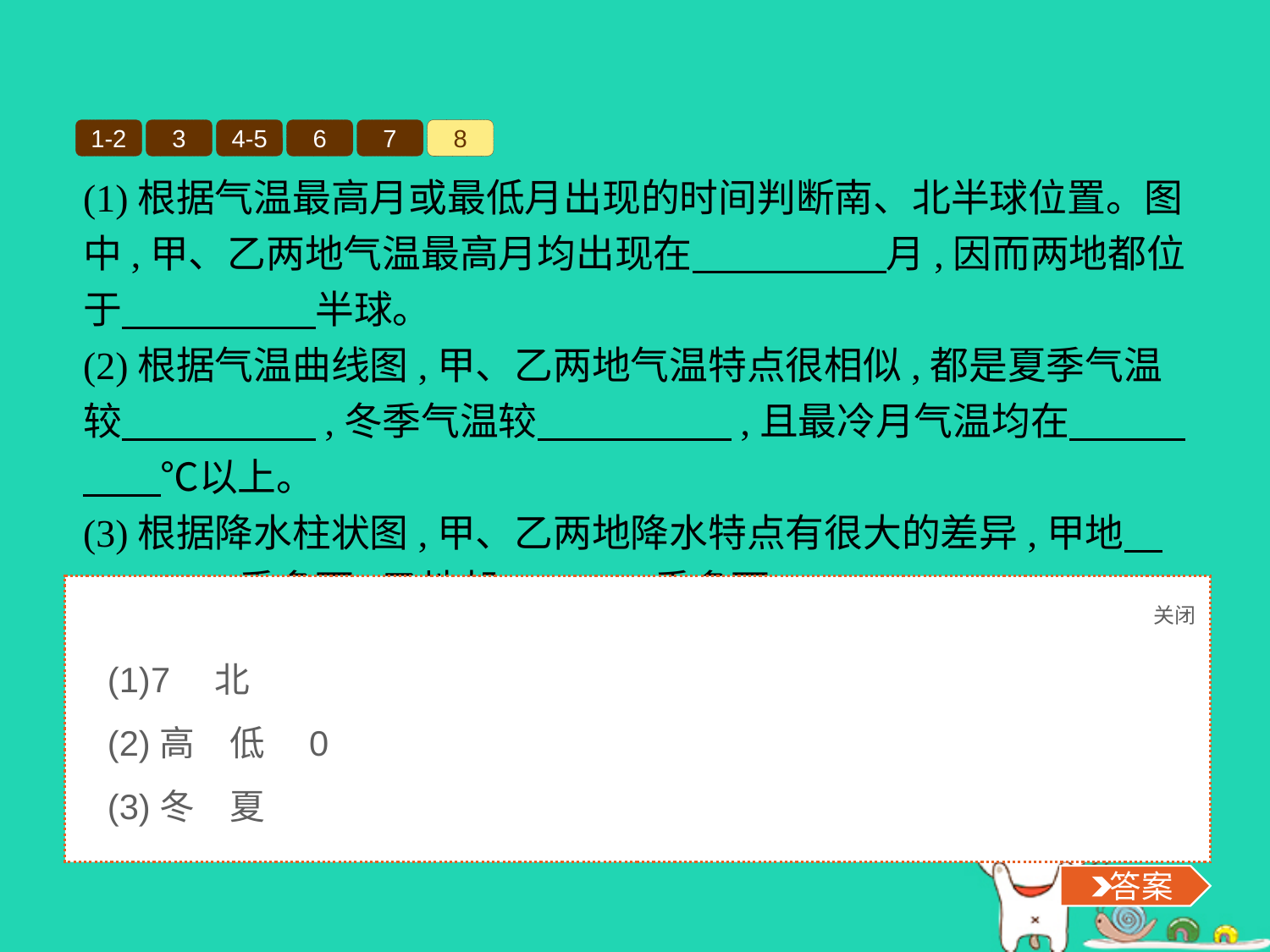

1-2
3
4-5
6
7
8
(1)根据气温最高月或最低月出现的时间判断南、北半球位置。图中,甲、乙两地气温最高月均出现在　　　　　月,因而两地都位于　　　　　半球。
(2)根据气温曲线图,甲、乙两地气温特点很相似,都是夏季气温较　　　　　,冬季气温较　　　　　,且最冷月气温均在　　　　　℃以上。
(3)根据降水柱状图,甲、乙两地降水特点有很大的差异,甲地　　　　　季多雨,乙地却　　　　季多雨。

关闭
  答案

(1)7　北
(2)高　低　0
(3)冬　夏
  答案